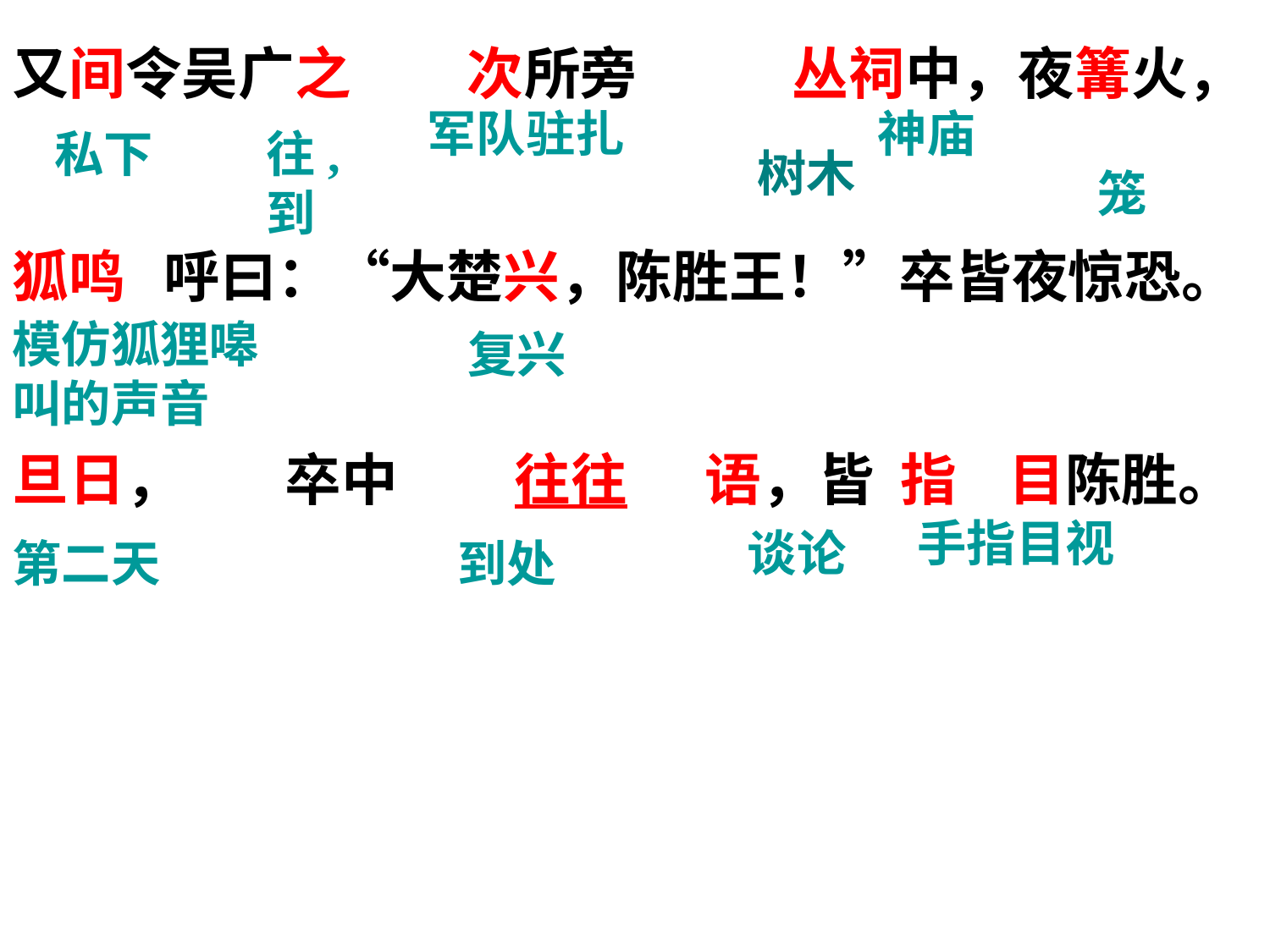

又间令吴广之         次所旁            丛祠中，夜篝火，

狐鸣   呼曰：“大楚兴，陈胜王！”卒皆夜惊恐。

旦日，        卒中         往往      语，皆  指    目陈胜。
军队驻扎
神庙
私下
往,到
树木
笼
模仿狐狸嗥叫的声音
复兴
手指目视
谈论
第二天
到处